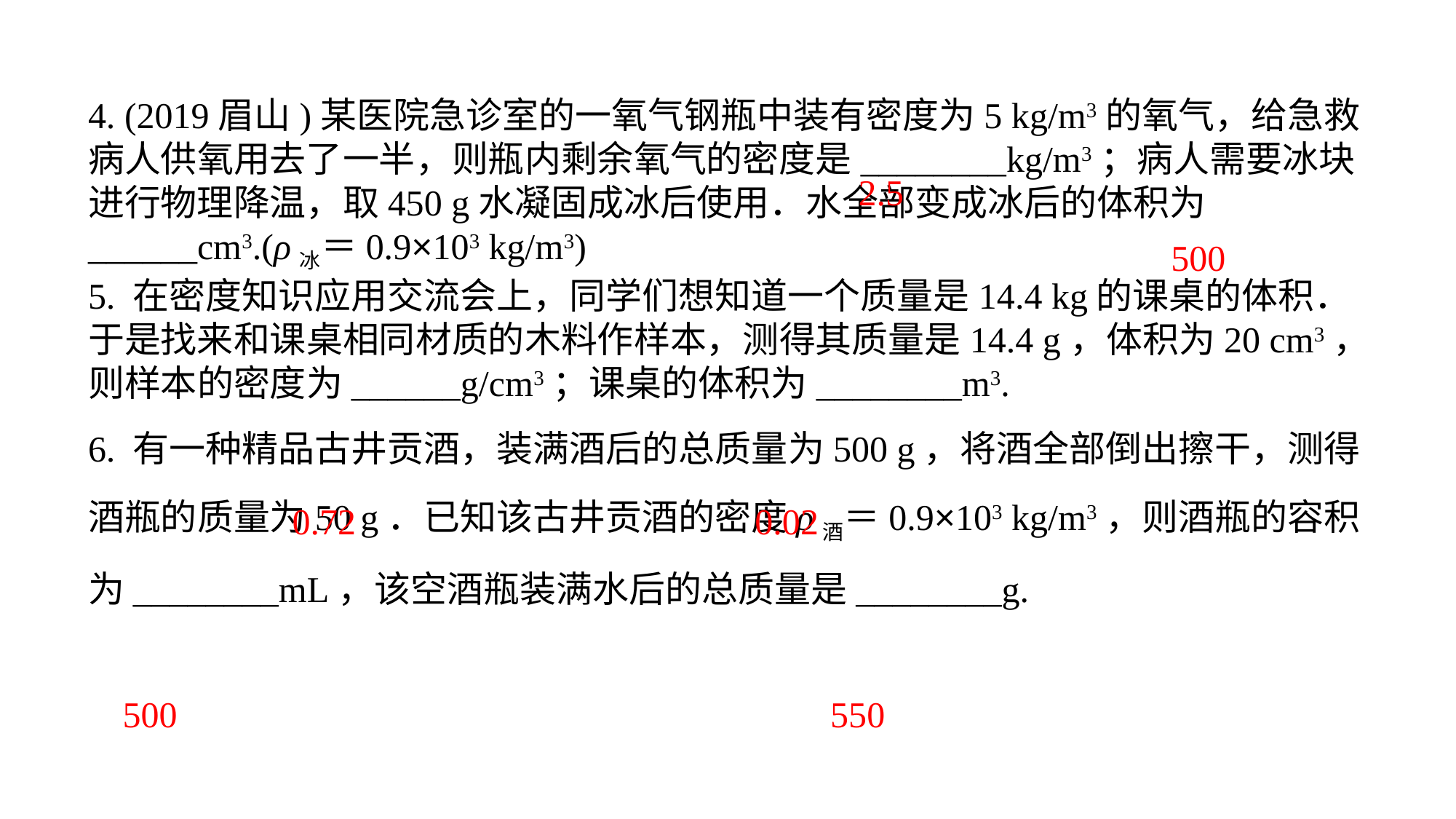

4. (2019眉山)某医院急诊室的一氧气钢瓶中装有密度为5 kg/m3的氧气，给急救病人供氧用去了一半，则瓶内剩余氧气的密度是________kg/m3；病人需要冰块进行物理降温，取450 g水凝固成冰后使用．水全部变成冰后的体积为______cm3.(ρ冰＝0.9×103 kg/m3)5. 在密度知识应用交流会上，同学们想知道一个质量是14.4 kg的课桌的体积．于是找来和课桌相同材质的木料作样本，测得其质量是14.4 g，体积为20 cm3，则样本的密度为______g/cm3；课桌的体积为________m3.6. 有一种精品古井贡酒，装满酒后的总质量为500 g，将酒全部倒出擦干，测得酒瓶的质量为50 g．已知该古井贡酒的密度ρ酒＝0.9×103 kg/m3，则酒瓶的容积为________mL，该空酒瓶装满水后的总质量是________g.
2.5
500
0.72
0.02
500
550